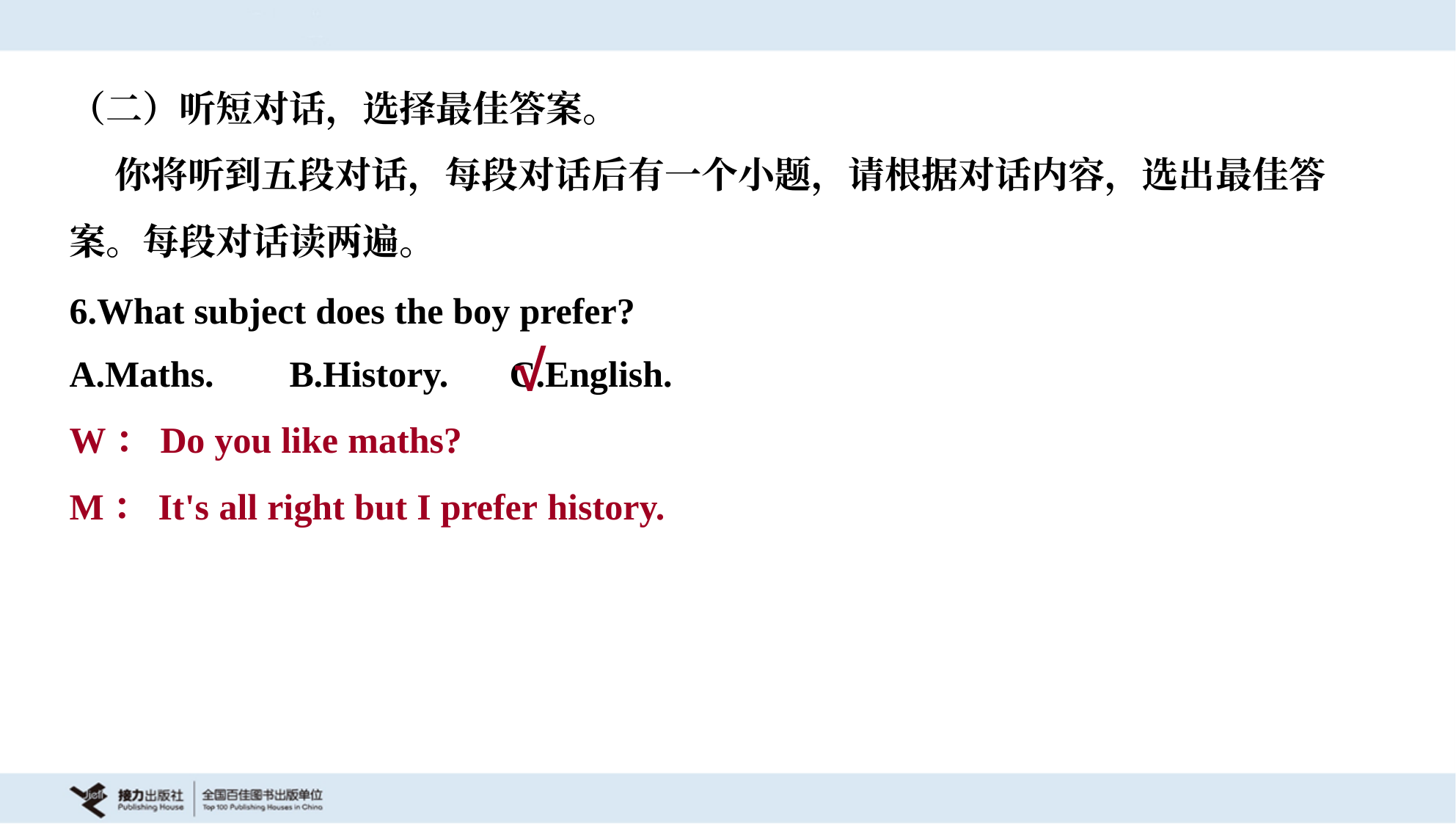

（二）听短对话，选择最佳答案。
    你将听到五段对话，每段对话后有一个小题，请根据对话内容，选出最佳答
案。每段对话读两遍。
6.What subject does the boy prefer?
A.Maths.	B.History.	C.English.
√
W：Do you like maths?
M：It's all right but I prefer history.